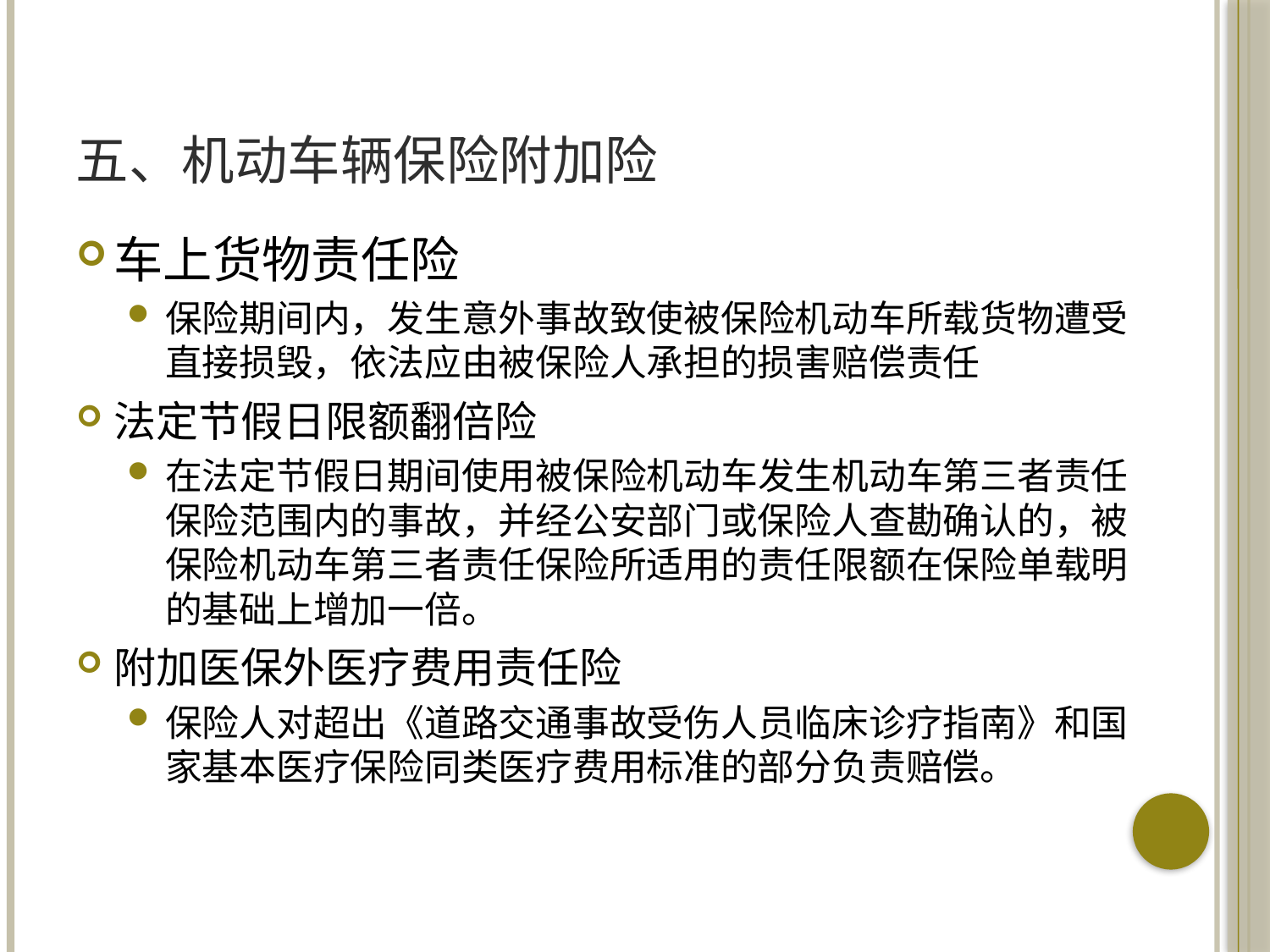

# 五、机动车辆保险附加险
车上货物责任险
保险期间内，发生意外事故致使被保险机动车所载货物遭受直接损毁，依法应由被保险人承担的损害赔偿责任
法定节假日限额翻倍险
在法定节假日期间使用被保险机动车发生机动车第三者责任保险范围内的事故，并经公安部门或保险人查勘确认的，被保险机动车第三者责任保险所适用的责任限额在保险单载明的基础上增加一倍。
附加医保外医疗费用责任险
保险人对超出《道路交通事故受伤人员临床诊疗指南》和国家基本医疗保险同类医疗费用标准的部分负责赔偿。